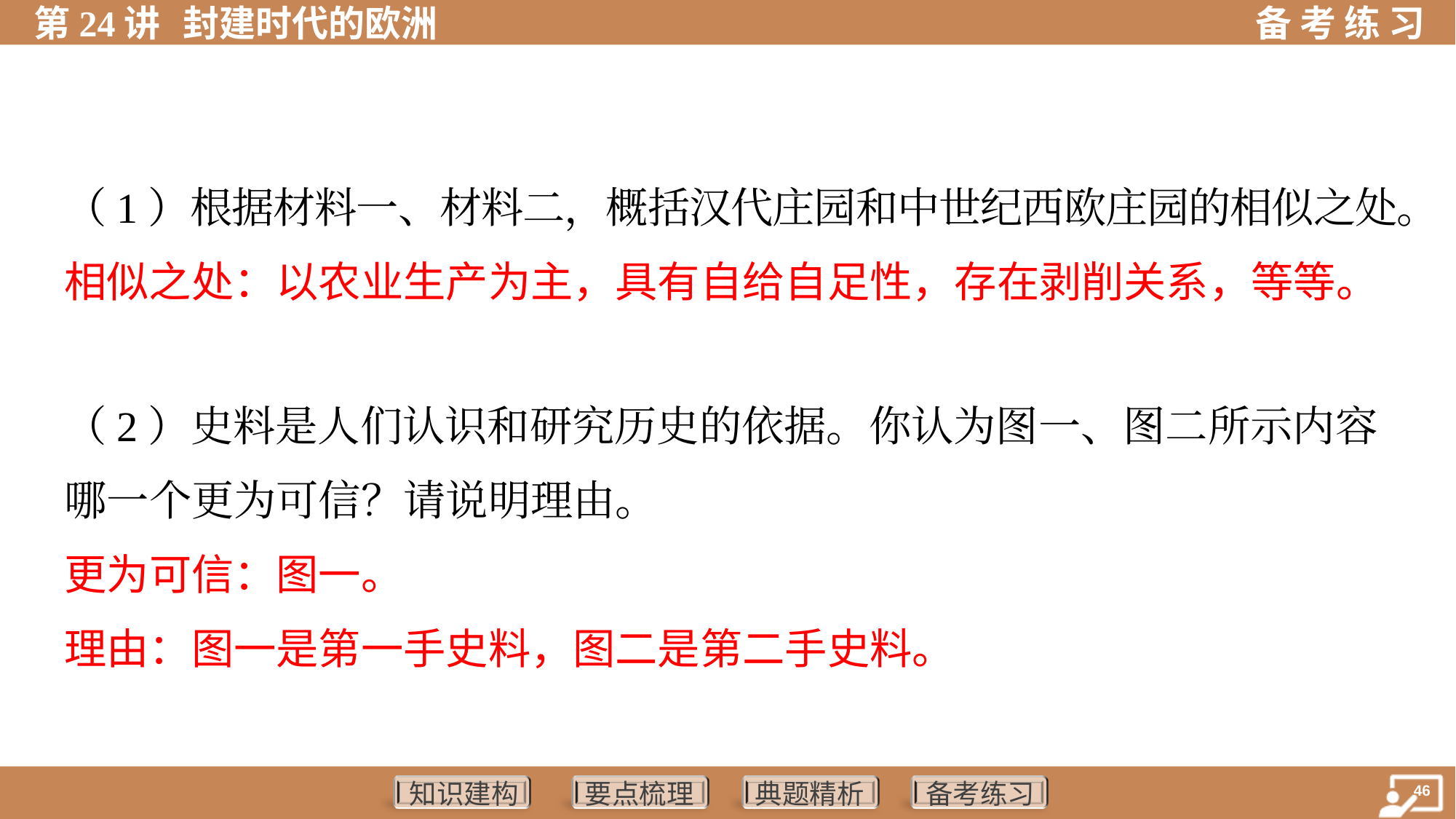

（1）根据材料一、材料二，概括汉代庄园和中世纪西欧庄园的相似之处。
相似之处：以农业生产为主，具有自给自足性，存在剥削关系，等等。
（2）史料是人们认识和研究历史的依据。你认为图一、图二所示内容
哪一个更为可信？请说明理由。
更为可信：图一。
理由：图一是第一手史料，图二是第二手史料。